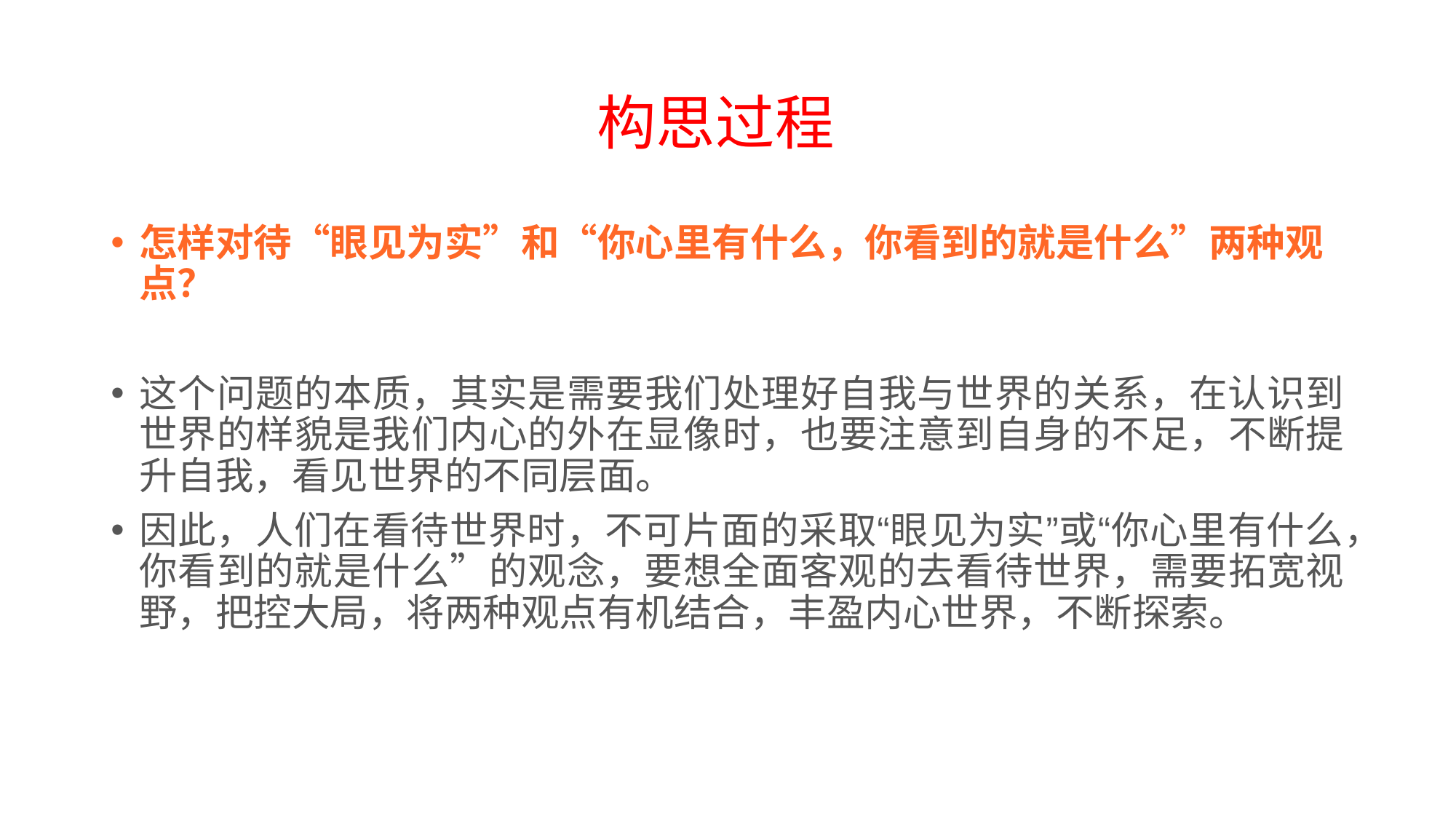

# 构思过程
怎样对待“眼见为实”和“你心里有什么，你看到的就是什么”两种观点？

这个问题的本质，其实是需要我们处理好自我与世界的关系，在认识到世界的样貌是我们内心的外在显像时，也要注意到自身的不足，不断提升自我，看见世界的不同层面。
因此，人们在看待世界时，不可片面的采取“眼见为实”或“你心里有什么，你看到的就是什么”的观念，要想全面客观的去看待世界，需要拓宽视野，把控大局，将两种观点有机结合，丰盈内心世界，不断探索。